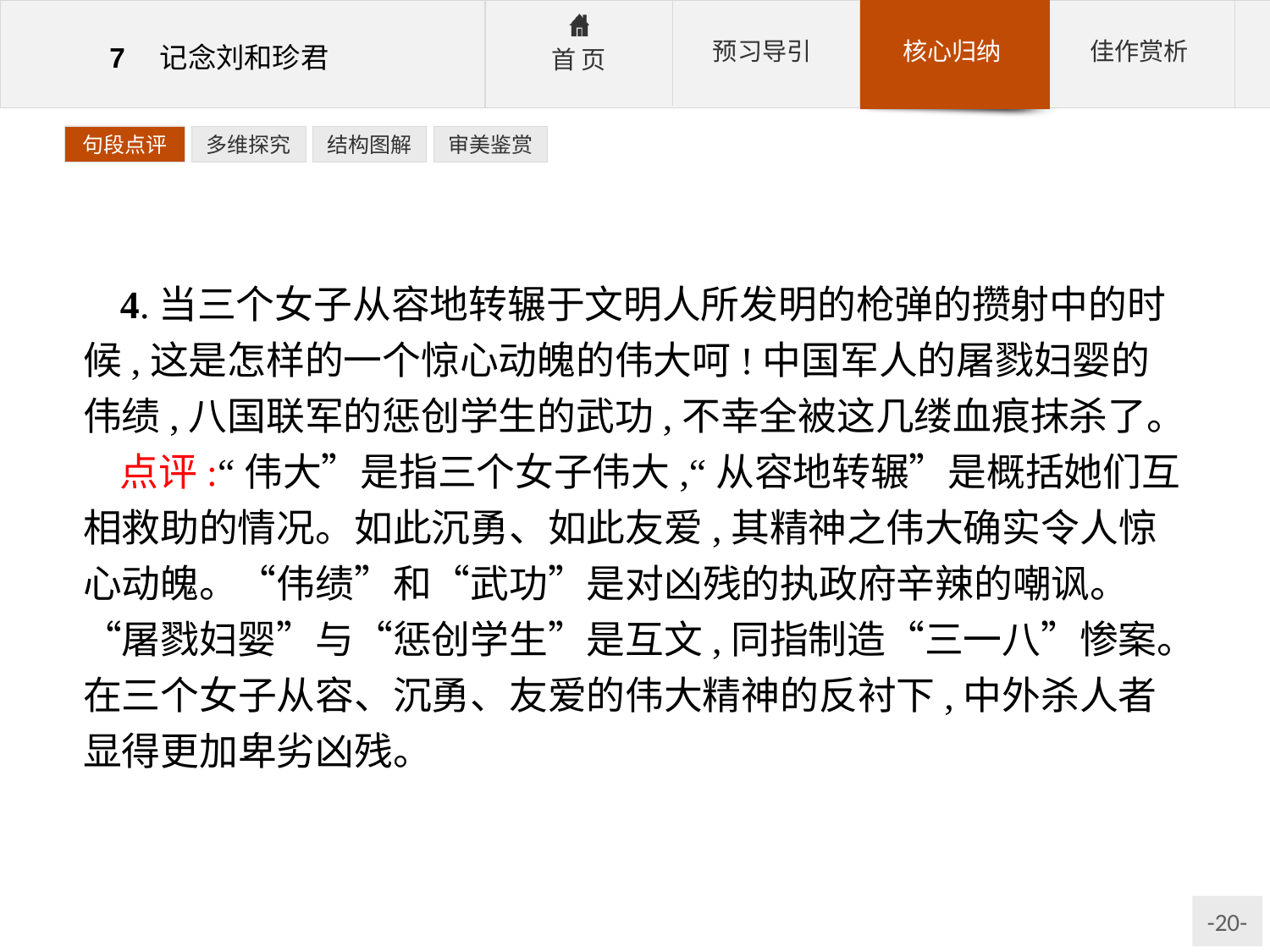

句段点评
多维探究
结构图解
审美鉴赏
4.当三个女子从容地转辗于文明人所发明的枪弹的攒射中的时候,这是怎样的一个惊心动魄的伟大呵!中国军人的屠戮妇婴的伟绩,八国联军的惩创学生的武功,不幸全被这几缕血痕抹杀了。
点评:“伟大”是指三个女子伟大,“从容地转辗”是概括她们互相救助的情况。如此沉勇、如此友爱,其精神之伟大确实令人惊心动魄。“伟绩”和“武功”是对凶残的执政府辛辣的嘲讽。“屠戮妇婴”与“惩创学生”是互文,同指制造“三一八”惨案。在三个女子从容、沉勇、友爱的伟大精神的反衬下,中外杀人者显得更加卑劣凶残。